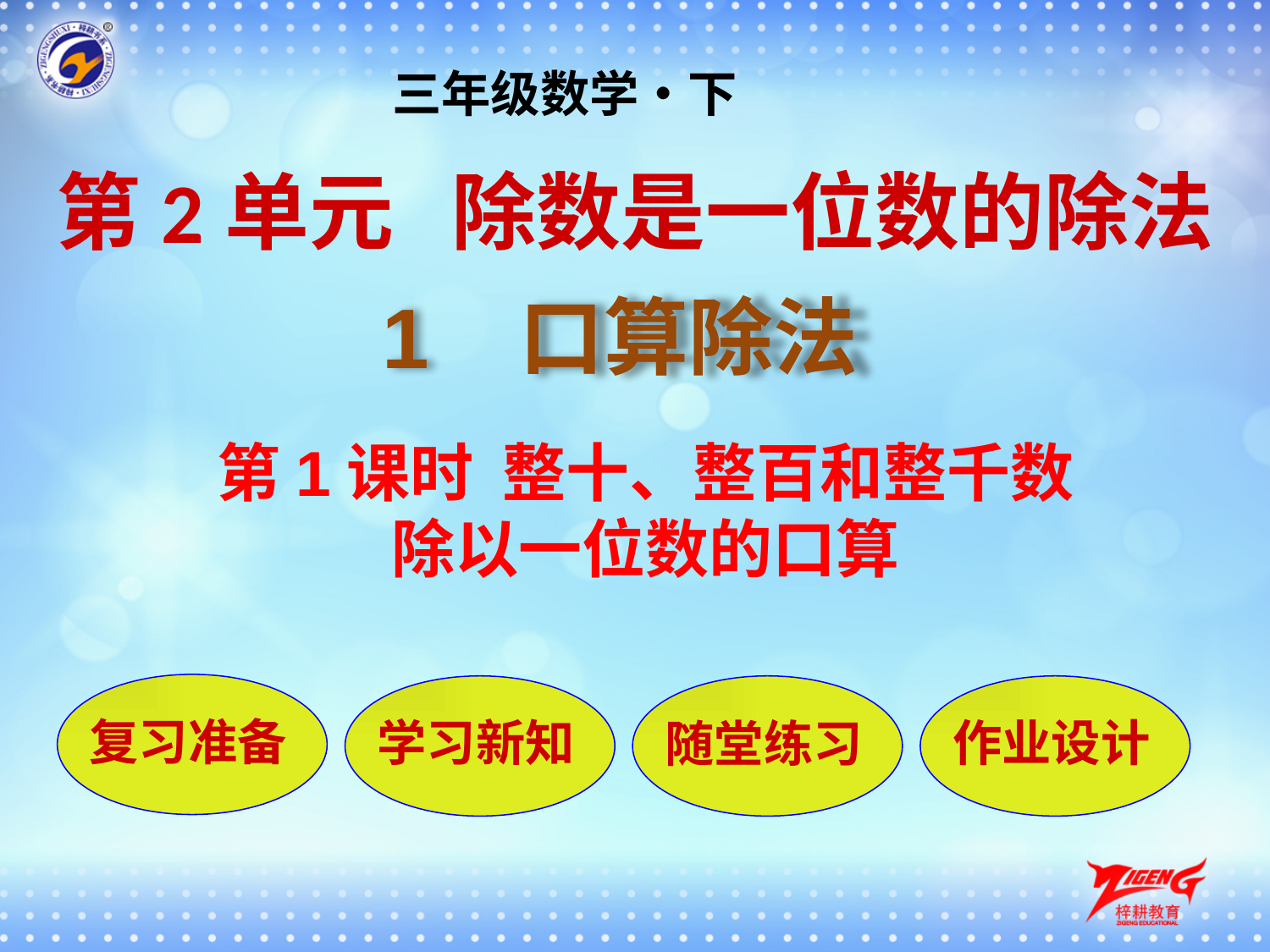

三年级数学•下
第2单元   除数是一位数的除法
1   口算除法
第1课时  整十、整百和整千数
除以一位数的口算

复习准备

学习新知

随堂练习

作业设计